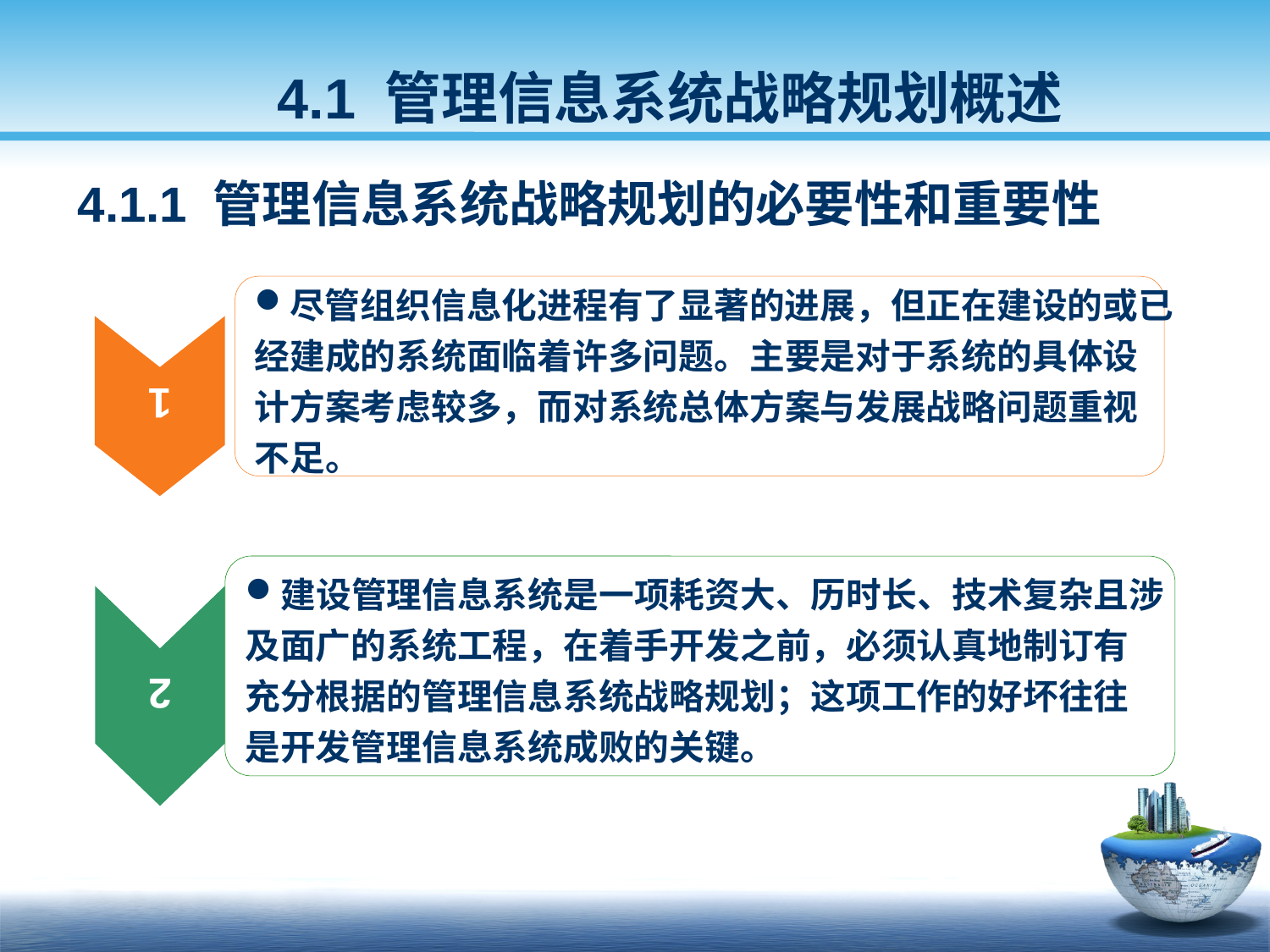

4.1 管理信息系统战略规划概述
4.1.1 管理信息系统战略规划的必要性和重要性
尽管组织信息化进程有了显著的进展，但正在建设的或已
经建成的系统面临着许多问题。主要是对于系统的具体设
计方案考虑较多，而对系统总体方案与发展战略问题重视
不足。
1
建设管理信息系统是一项耗资大、历时长、技术复杂且涉
及面广的系统工程，在着手开发之前，必须认真地制订有
充分根据的管理信息系统战略规划；这项工作的好坏往往
是开发管理信息系统成败的关键。
2